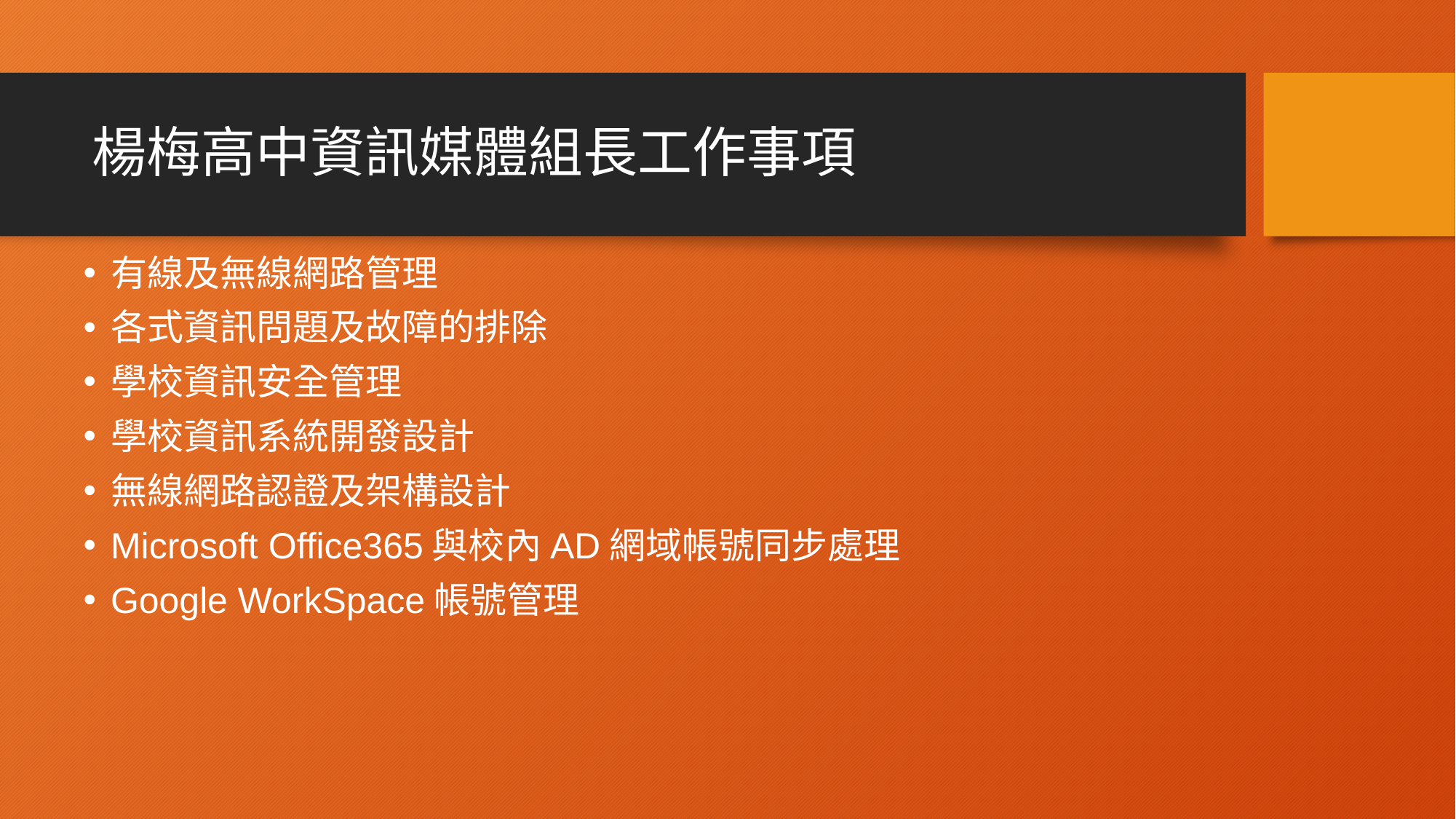

# 楊梅高中資訊媒體組長工作事項
有線及無線網路管理
各式資訊問題及故障的排除
學校資訊安全管理
學校資訊系統開發設計
無線網路認證及架構設計
Microsoft Office365與校內AD網域帳號同步處理
Google WorkSpace帳號管理